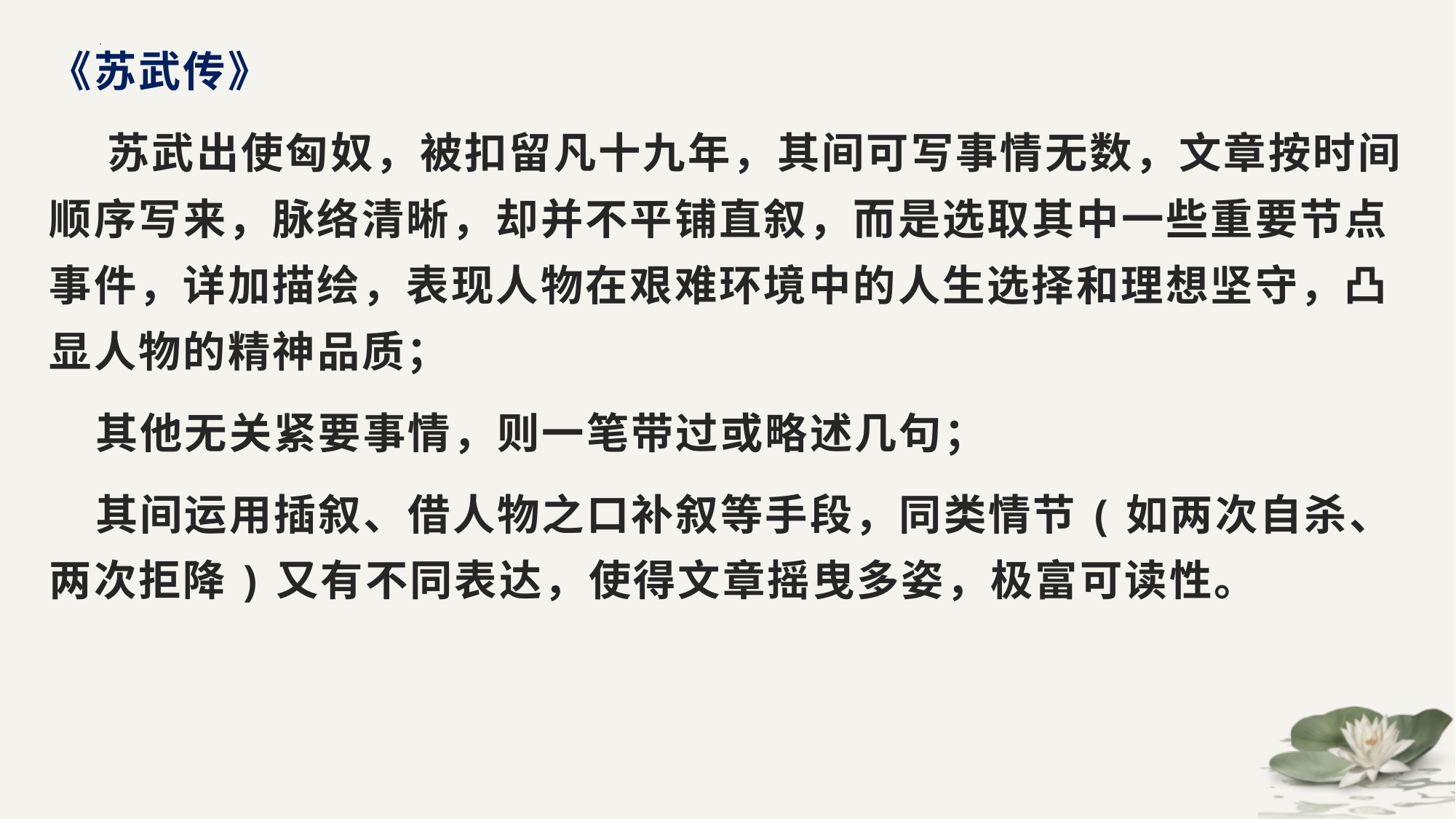

《苏武传》
    苏武出使匈奴，被扣留凡十九年，其间可写事情无数，文章按时间顺序写来，脉络清晰，却并不平铺直叙，而是选取其中一些重要节点事件，详加描绘，表现人物在艰难环境中的人生选择和理想坚守，凸显人物的精神品质；
   其他无关紧要事情，则一笔带过或略述几句；
   其间运用插叙、借人物之口补叙等手段，同类情节(如两次自杀、两次拒降)又有不同表达，使得文章摇曳多姿，极富可读性。